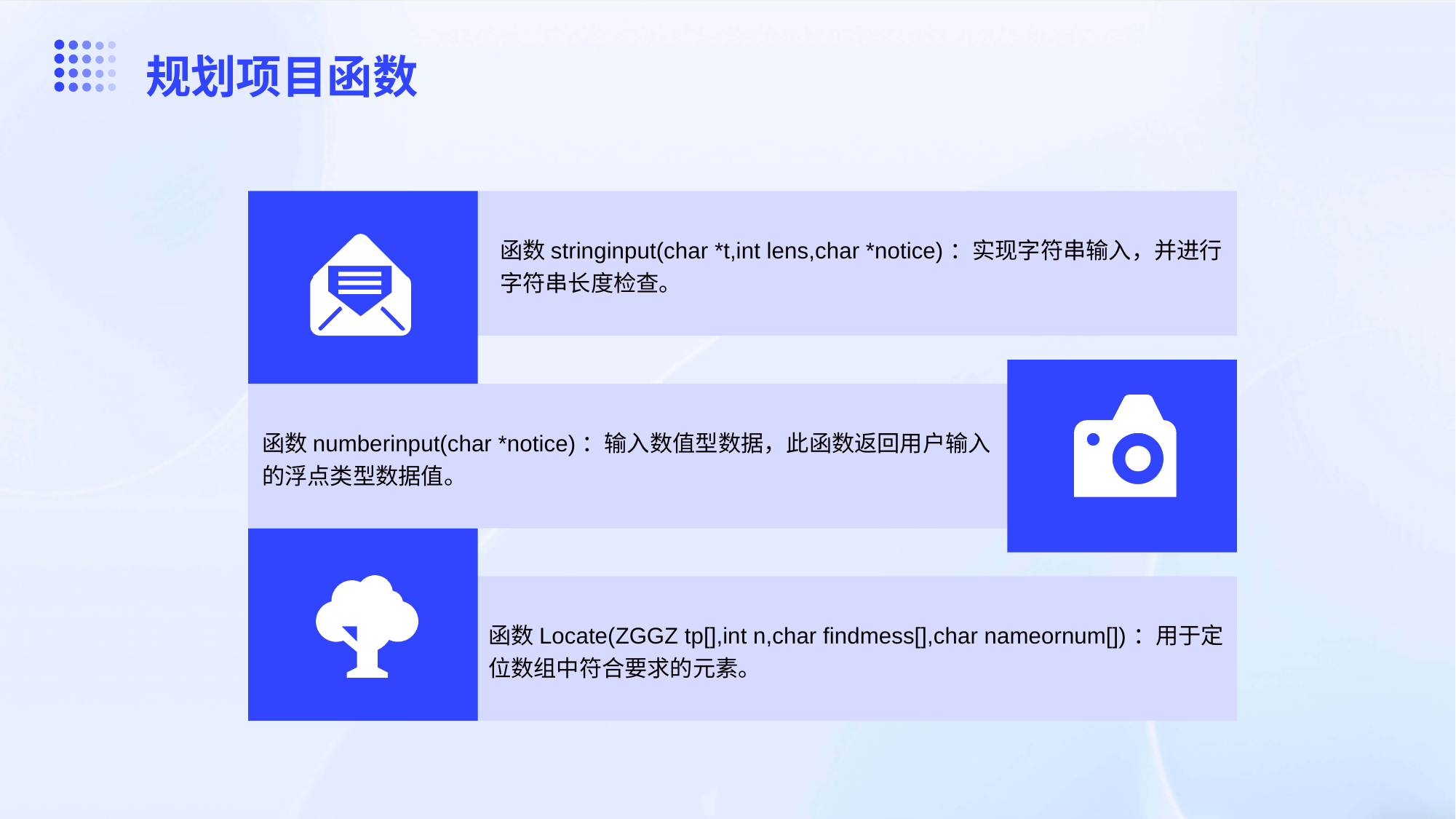

规划项目函数

函数stringinput(char *t,int lens,char *notice)：实现字符串输入，并进行字符串长度检查。

函数numberinput(char *notice)：输入数值型数据，此函数返回用户输入的浮点类型数据值。

函数Locate(ZGGZ tp[],int n,char findmess[],char nameornum[])：用于定位数组中符合要求的元素。